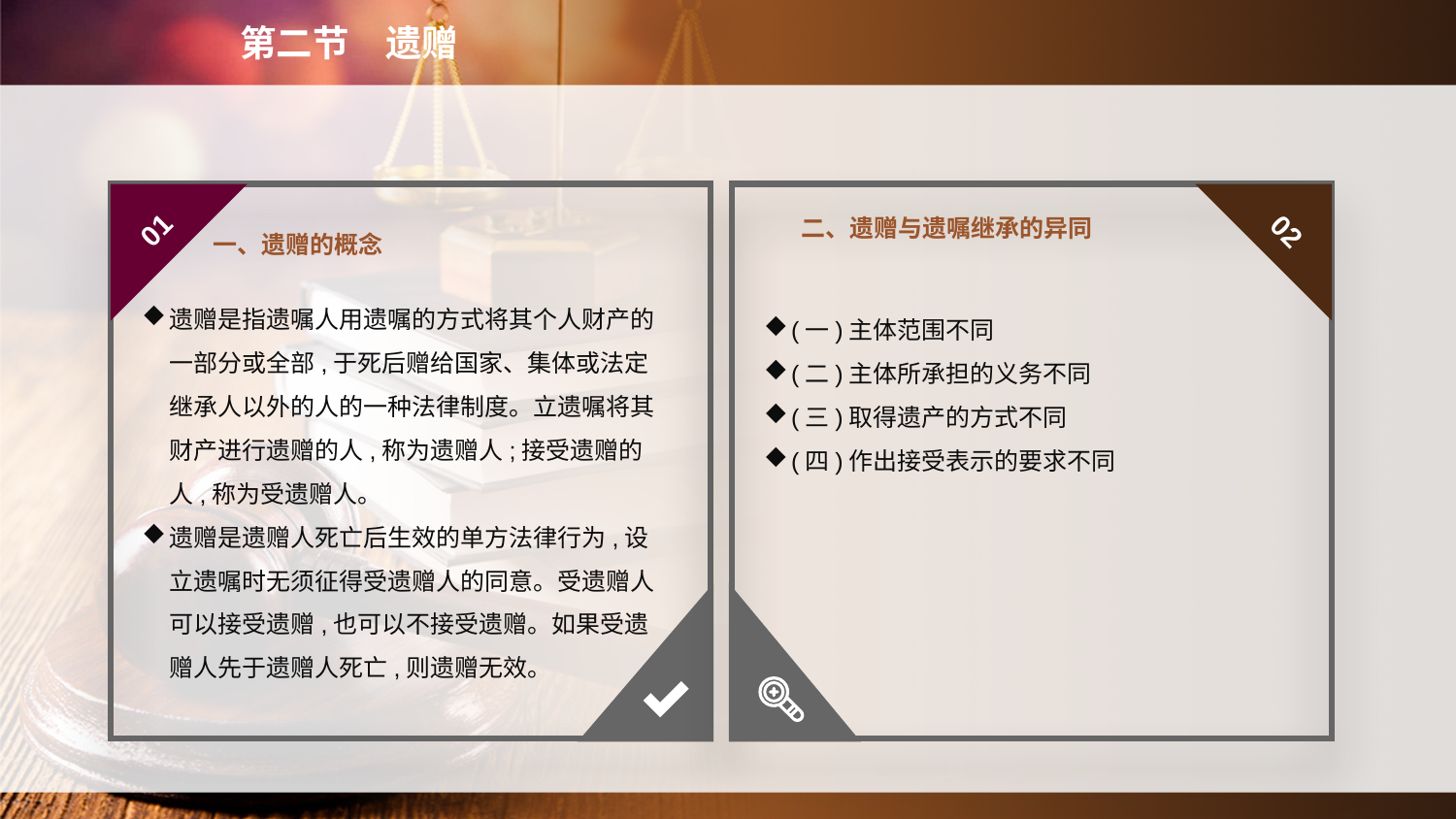

第二节　遗赠

一、遗赠的概念
二、遗赠与遗嘱继承的异同
01
02
遗赠是指遗嘱人用遗嘱的方式将其个人财产的一部分或全部,于死后赠给国家、集体或法定继承人以外的人的一种法律制度。立遗嘱将其财产进行遗赠的人,称为遗赠人;接受遗赠的人,称为受遗赠人。
遗赠是遗赠人死亡后生效的单方法律行为,设立遗嘱时无须征得受遗赠人的同意。受遗赠人可以接受遗赠,也可以不接受遗赠。如果受遗赠人先于遗赠人死亡,则遗赠无效。
(一)主体范围不同
(二)主体所承担的义务不同
(三)取得遗产的方式不同
(四)作出接受表示的要求不同